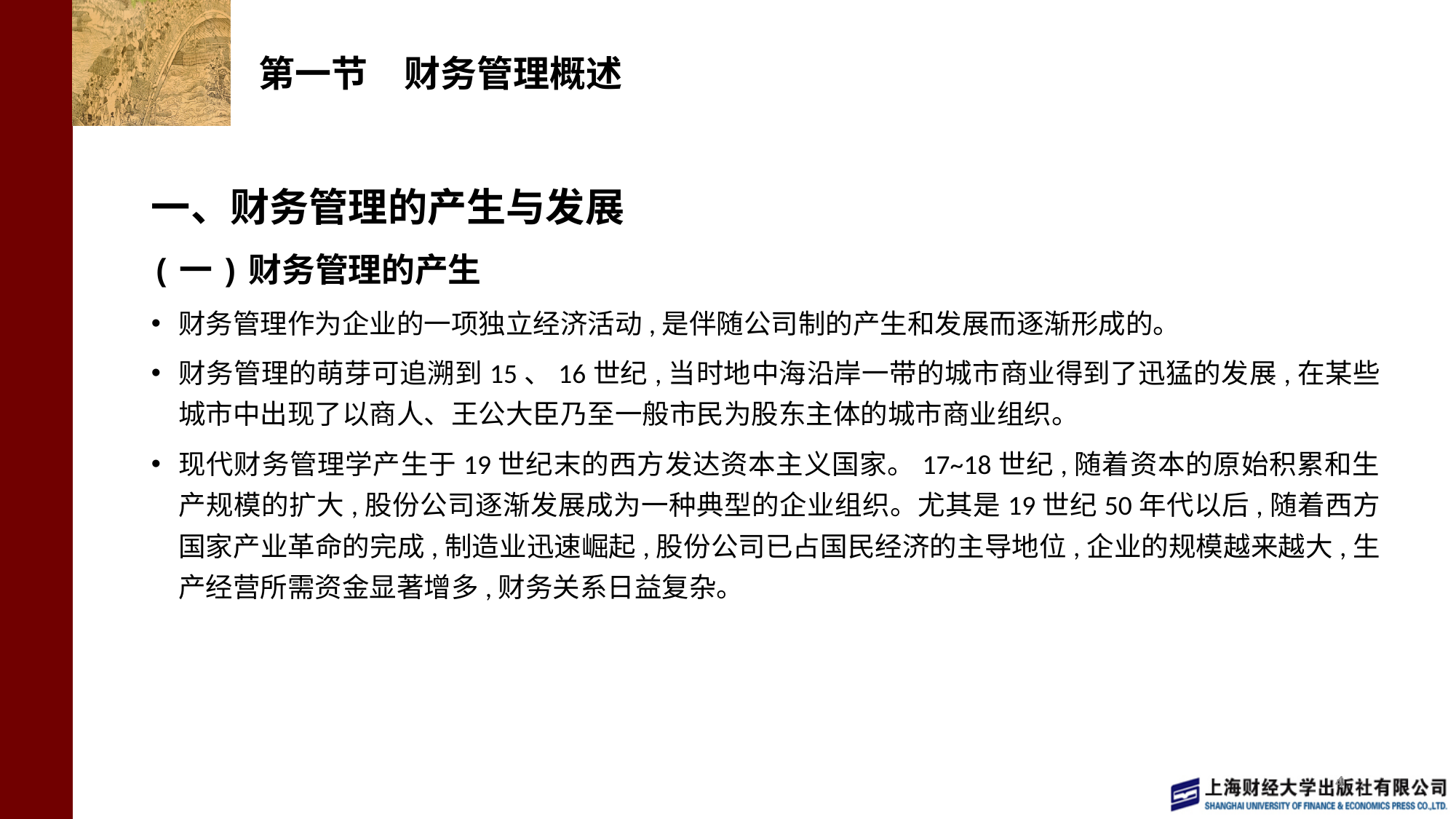

# 第一节　财务管理概述
一、财务管理的产生与发展
(一)财务管理的产生
财务管理作为企业的一项独立经济活动,是伴随公司制的产生和发展而逐渐形成的。
财务管理的萌芽可追溯到15、16世纪,当时地中海沿岸一带的城市商业得到了迅猛的发展,在某些城市中出现了以商人、王公大臣乃至一般市民为股东主体的城市商业组织。
现代财务管理学产生于19世纪末的西方发达资本主义国家。17~18世纪,随着资本的原始积累和生产规模的扩大,股份公司逐渐发展成为一种典型的企业组织。尤其是19世纪50年代以后,随着西方国家产业革命的完成,制造业迅速崛起,股份公司已占国民经济的主导地位,企业的规模越来越大,生产经营所需资金显著增多,财务关系日益复杂。

4